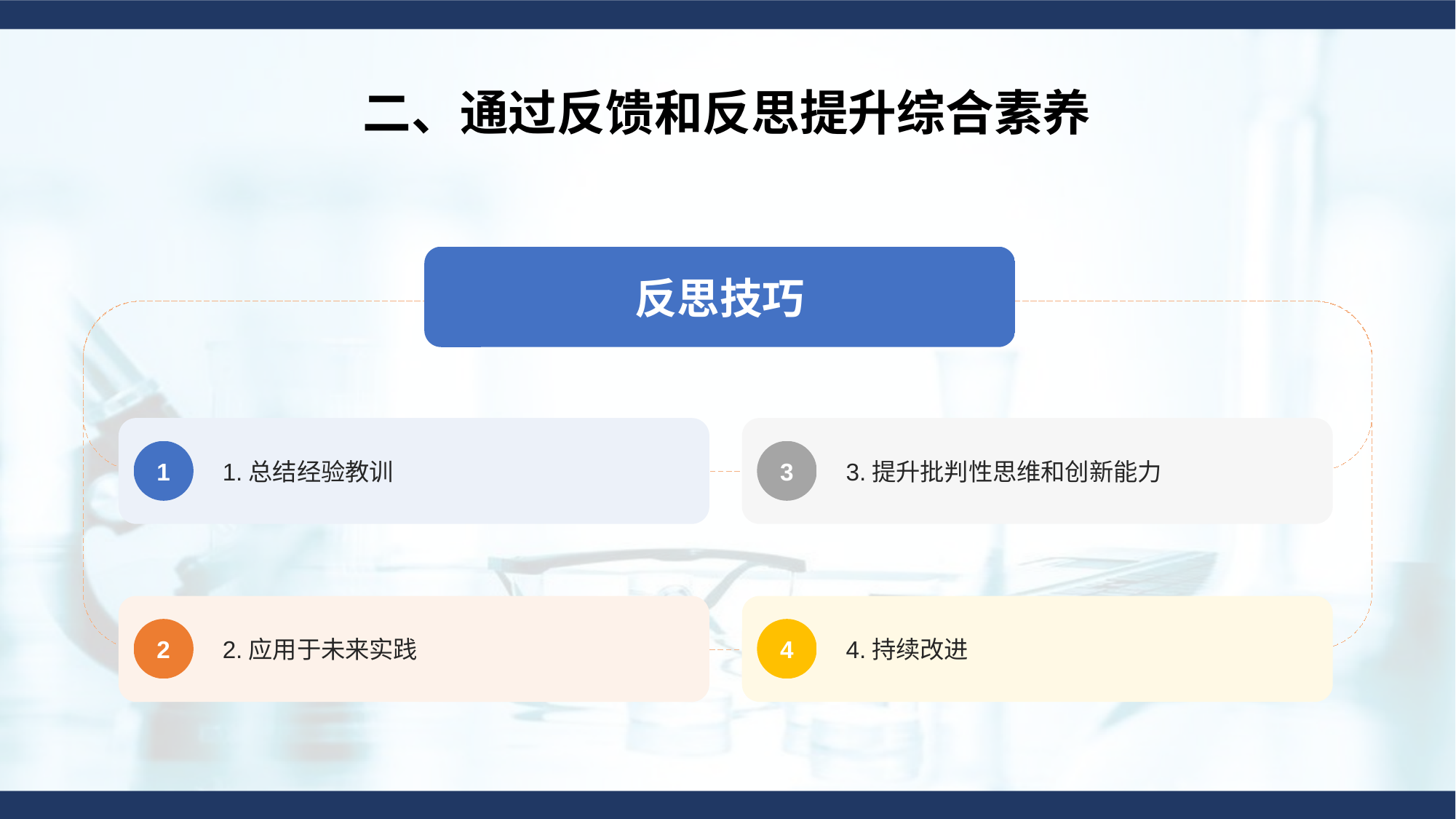

二、通过反馈和反思提升综合素养
反思技巧

1.总结经验教训
3.提升批判性思维和创新能力
1
3
2.应用于未来实践
4.持续改进
2
4